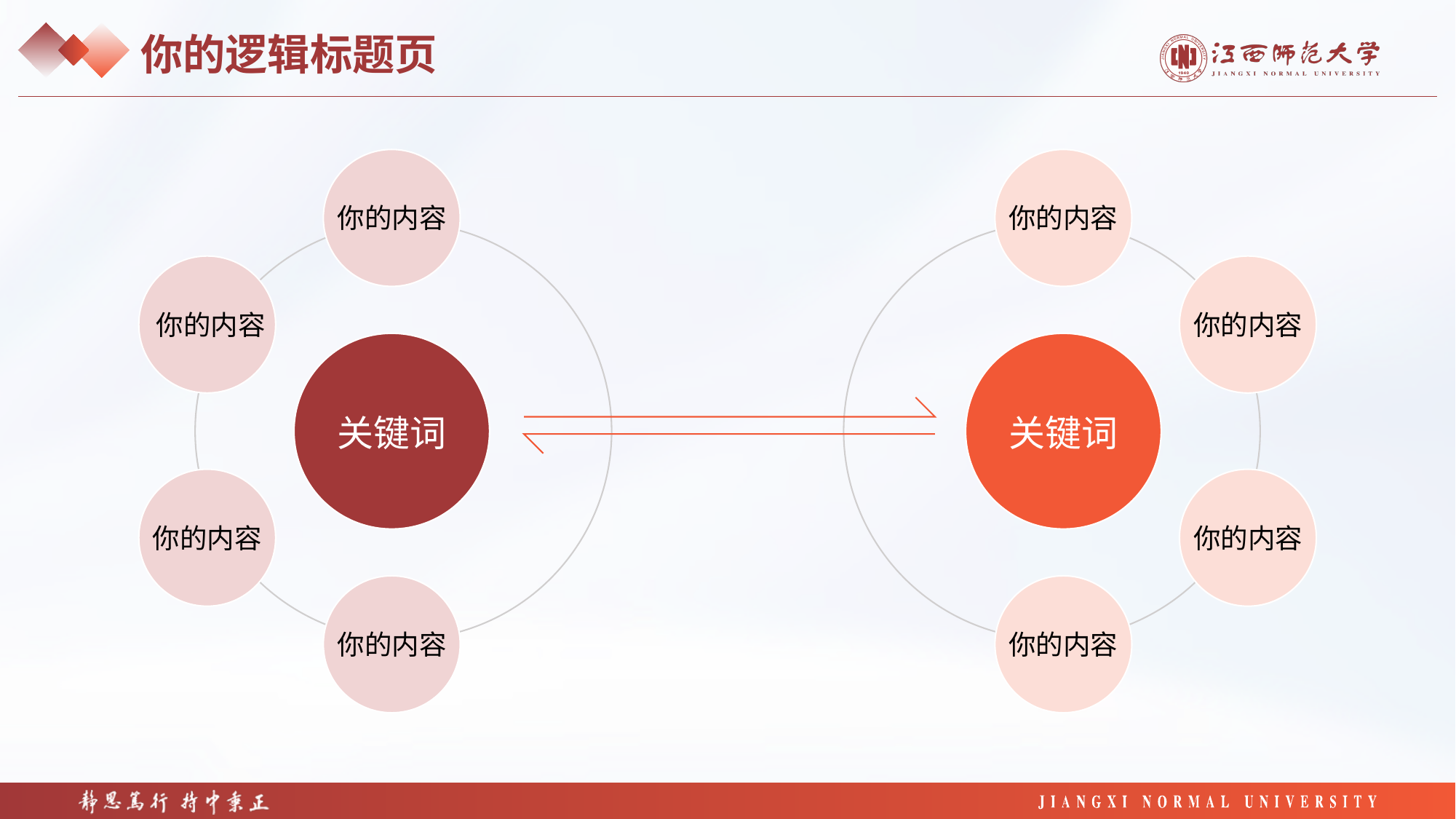

你的逻辑标题页

你的内容
你的内容

你的内容
你的内容

关键词
关键词

你的内容
你的内容

你的内容
你的内容